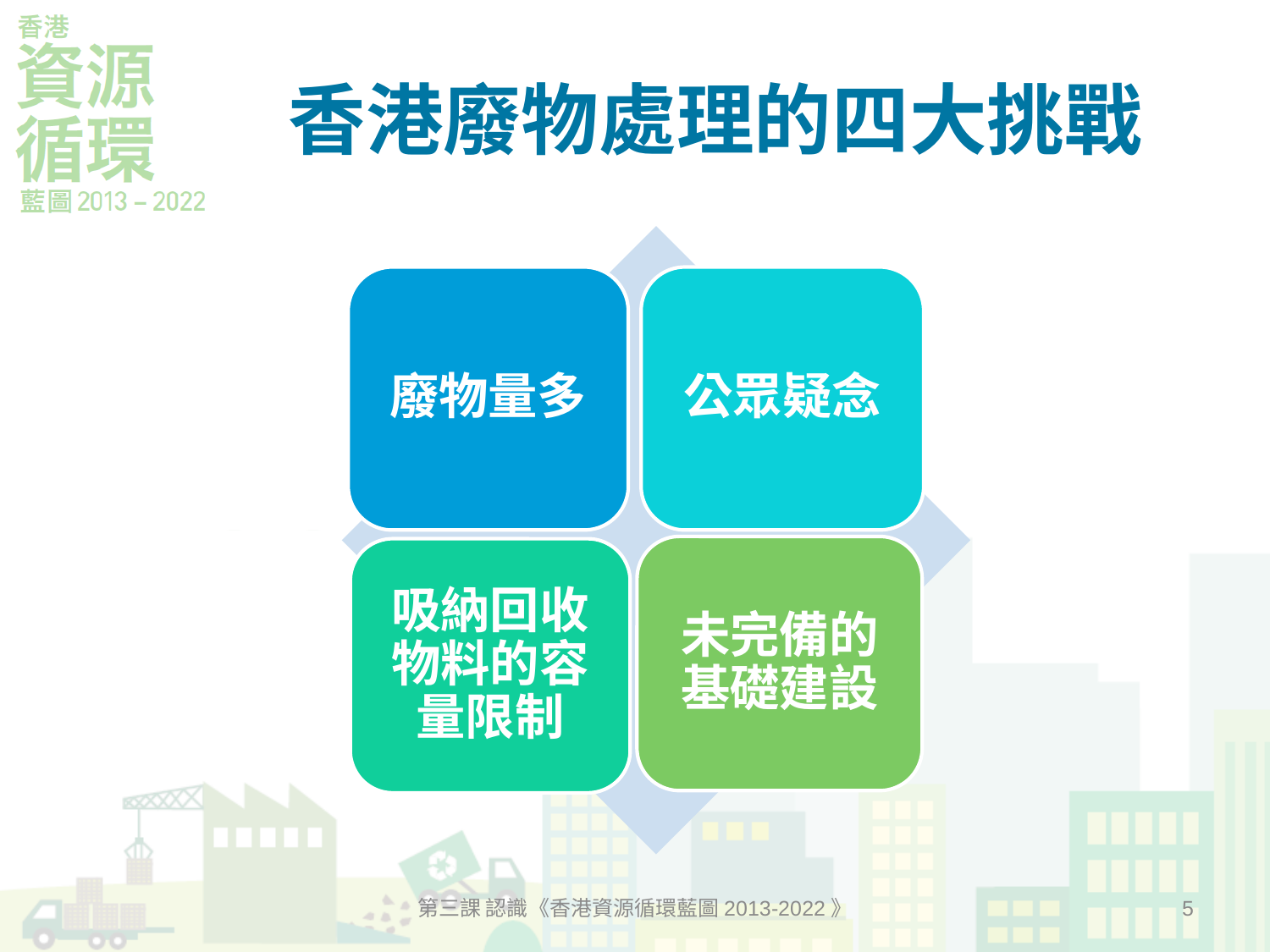

# 香港廢物處理的四大挑戰
廢物量多
公眾疑念
吸納回收物料的容量限制
未完備的基礎建設
第三課 認識《香港資源循環藍圖2013-2022》
5